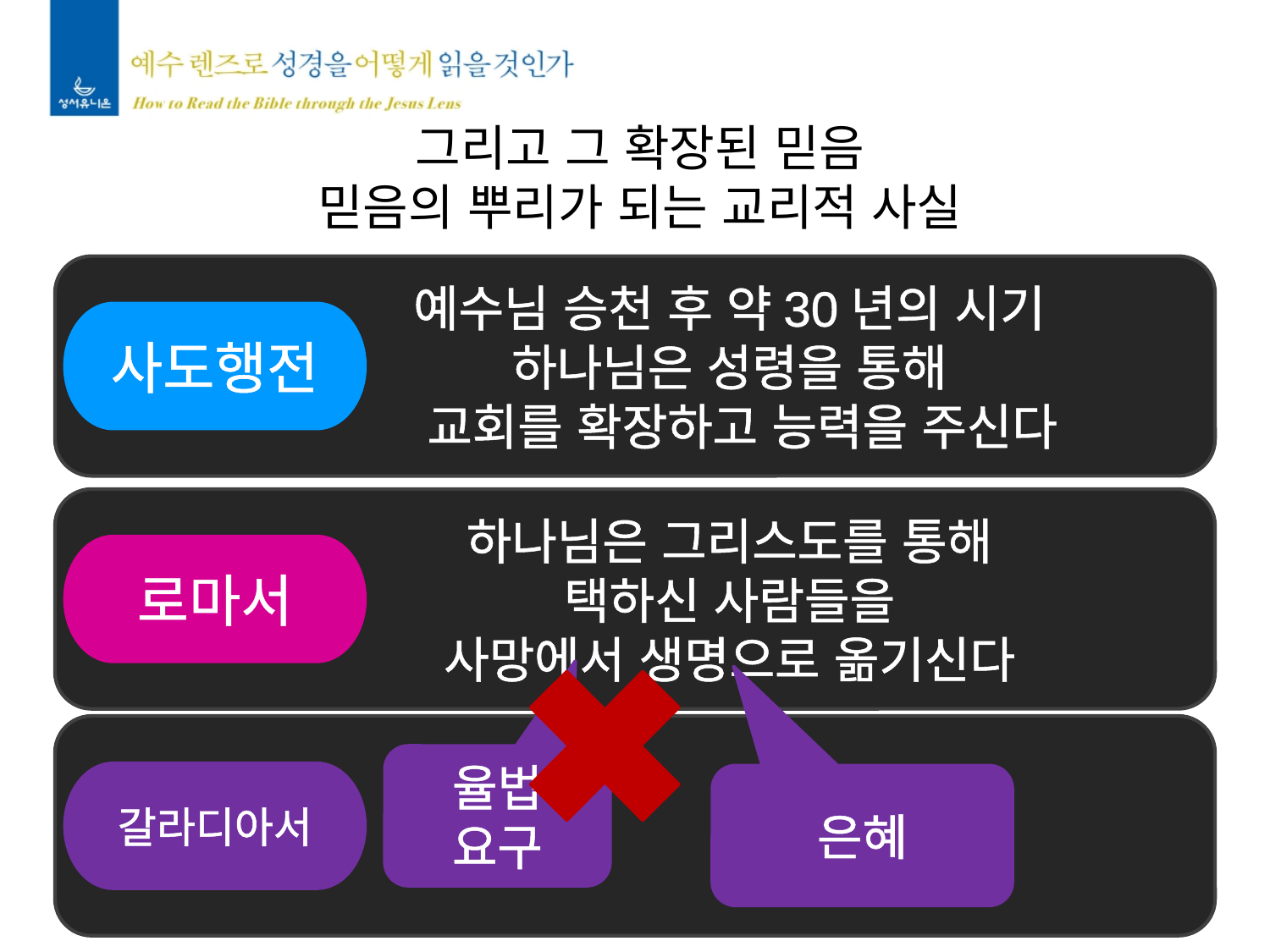

그리고 그 확장된 믿음
믿음의 뿌리가 되는 교리적 사실

예수님 승천 후 약30년의 시기
하나님은 성령을 통해
 교회를 확장하고 능력을 주신다
사도행전

하나님은 그리스도를 통해
택하신 사람들을
사망에서 생명으로 옮기신다
로마서

율법
요구
갈라디아서
은혜